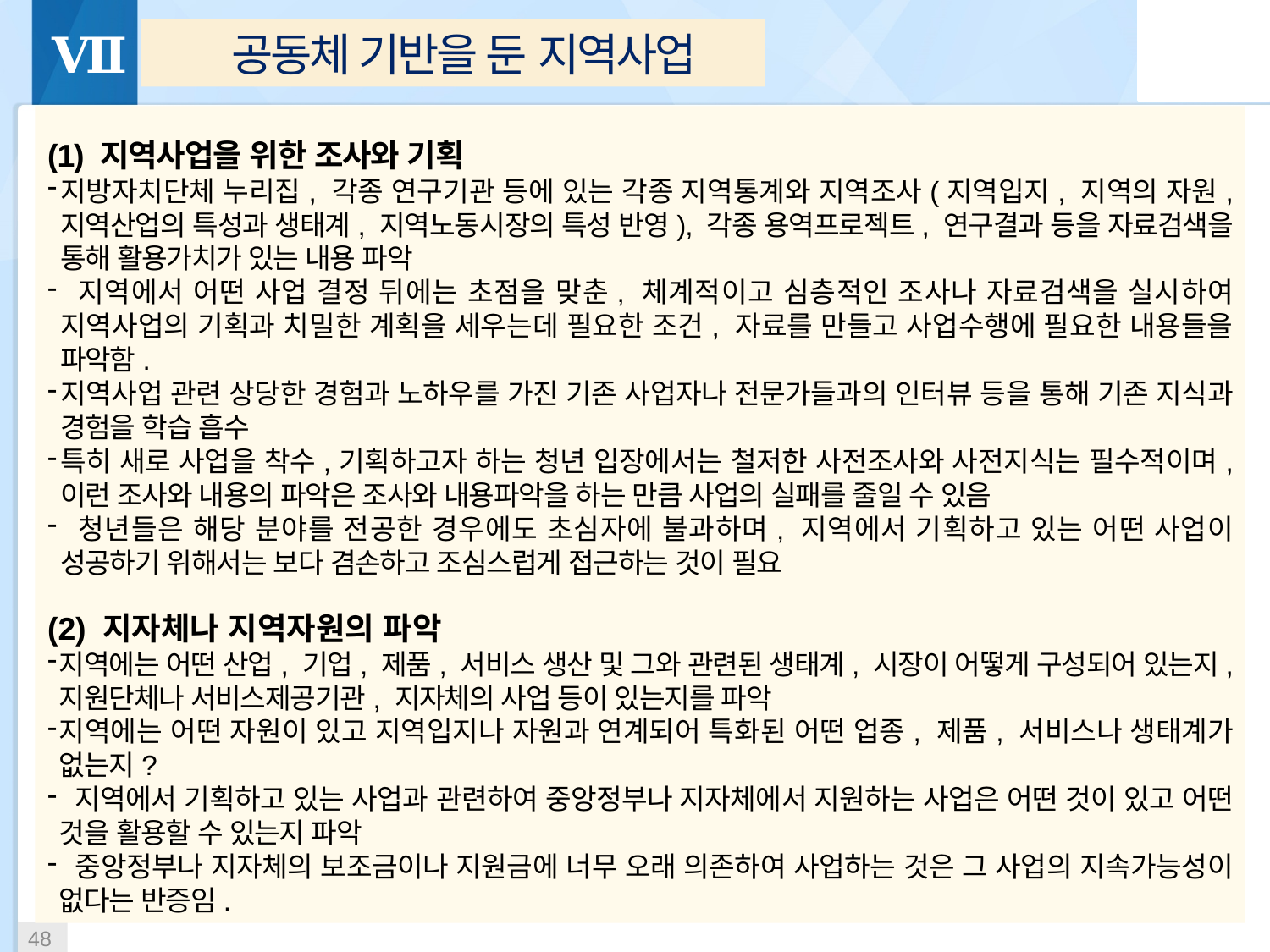

Ⅶ
# 공동체 기반을 둔 지역사업
(1) 지역사업을 위한 조사와 기획
지방자치단체 누리집, 각종 연구기관 등에 있는 각종 지역통계와 지역조사(지역입지, 지역의 자원, 지역산업의 특성과 생태계, 지역노동시장의 특성 반영), 각종 용역프로젝트, 연구결과 등을 자료검색을 통해 활용가치가 있는 내용 파악
 지역에서 어떤 사업 결정 뒤에는 초점을 맞춘, 체계적이고 심층적인 조사나 자료검색을 실시하여 지역사업의 기획과 치밀한 계획을 세우는데 필요한 조건, 자료를 만들고 사업수행에 필요한 내용들을 파악함.
지역사업 관련 상당한 경험과 노하우를 가진 기존 사업자나 전문가들과의 인터뷰 등을 통해 기존 지식과 경험을 학습 흡수
특히 새로 사업을 착수,기획하고자 하는 청년 입장에서는 철저한 사전조사와 사전지식는 필수적이며, 이런 조사와 내용의 파악은 조사와 내용파악을 하는 만큼 사업의 실패를 줄일 수 있음
 청년들은 해당 분야를 전공한 경우에도 초심자에 불과하며, 지역에서 기획하고 있는 어떤 사업이 성공하기 위해서는 보다 겸손하고 조심스럽게 접근하는 것이 필요

(2) 지자체나 지역자원의 파악
지역에는 어떤 산업, 기업, 제품, 서비스 생산 및 그와 관련된 생태계, 시장이 어떻게 구성되어 있는지, 지원단체나 서비스제공기관, 지자체의 사업 등이 있는지를 파악
지역에는 어떤 자원이 있고 지역입지나 자원과 연계되어 특화된 어떤 업종, 제품, 서비스나 생태계가 없는지?
 지역에서 기획하고 있는 사업과 관련하여 중앙정부나 지자체에서 지원하는 사업은 어떤 것이 있고 어떤 것을 활용할 수 있는지 파악
 중앙정부나 지자체의 보조금이나 지원금에 너무 오래 의존하여 사업하는 것은 그 사업의 지속가능성이 없다는 반증임.
 48